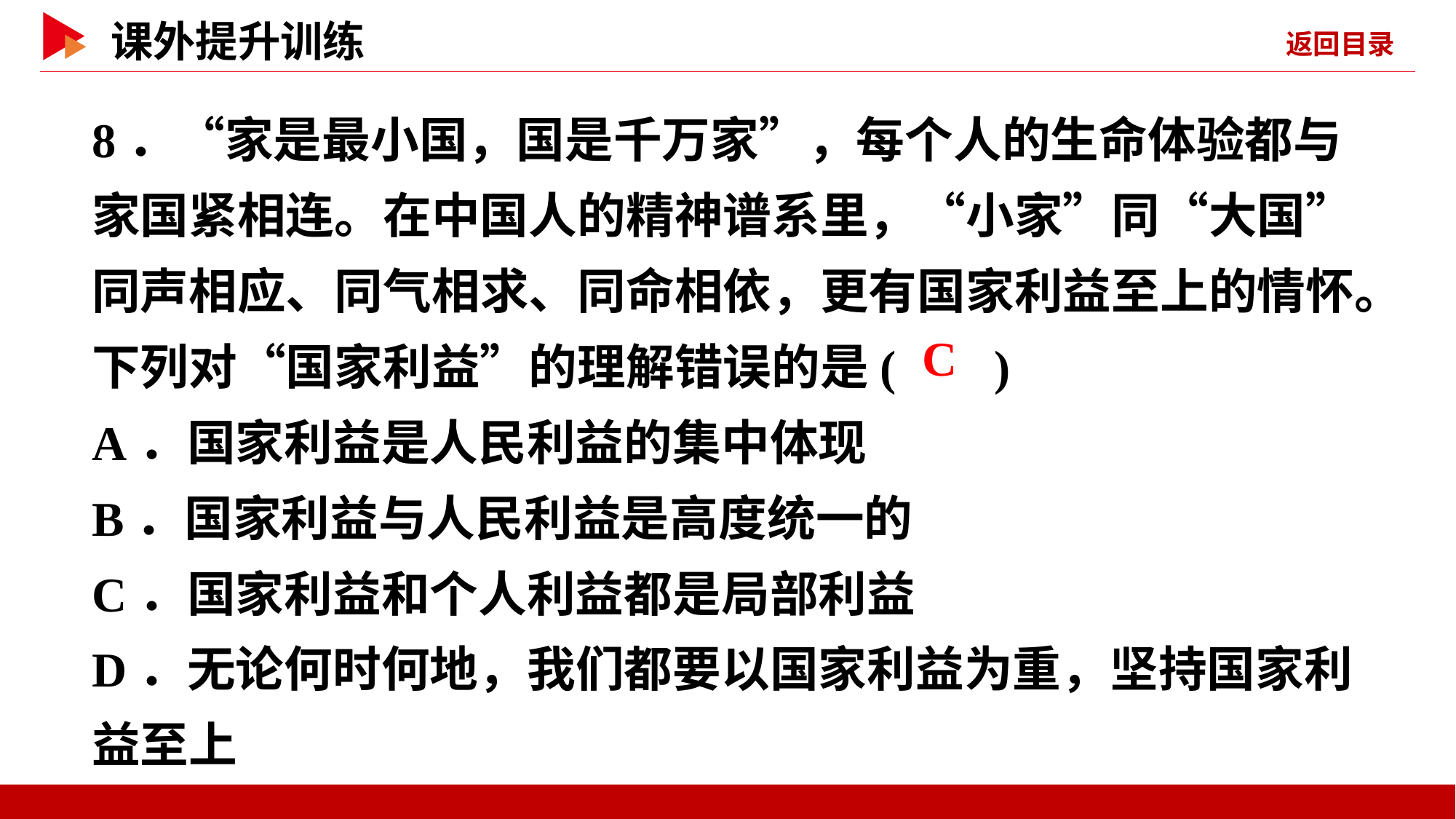

8．“家是最小国，国是千万家”，每个人的生命体验都与家国紧相连。在中国人的精神谱系里，“小家”同“大国”同声相应、同气相求、同命相依，更有国家利益至上的情怀。下列对“国家利益”的理解错误的是(        )
A．国家利益是人民利益的集中体现
B．国家利益与人民利益是高度统一的
C．国家利益和个人利益都是局部利益
D．无论何时何地，我们都要以国家利益为重，坚持国家利益至上
   C